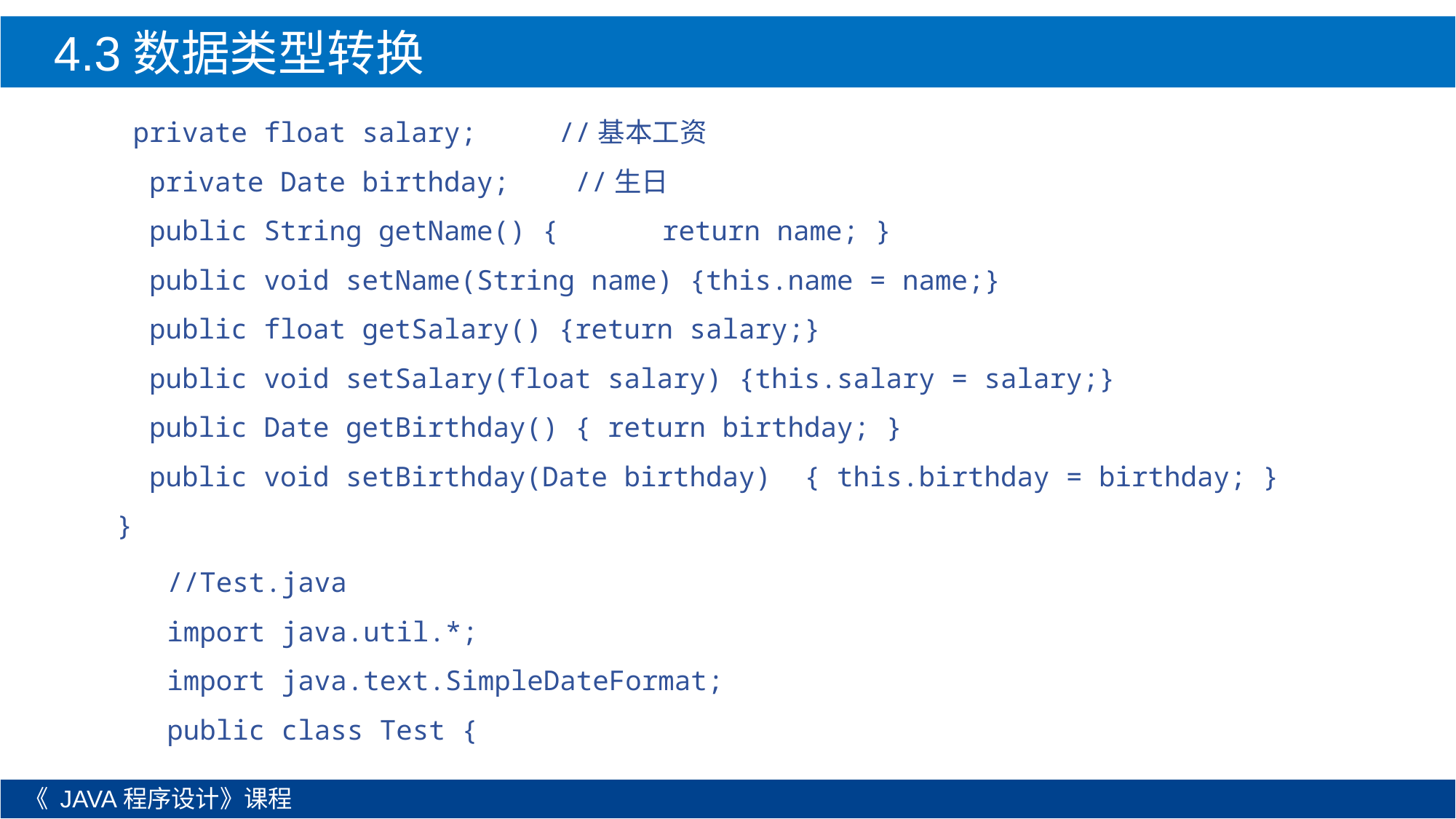

4.3数据类型转换
 private float salary;     //基本工资
  private Date birthday;    //生日
  public String getName() {	return name; }
  public void setName(String name) {this.name = name;}
  public float getSalary() {return salary;}
  public void setSalary(float salary) {this.salary = salary;}
  public Date getBirthday() { return birthday; }
  public void setBirthday(Date birthday)  { this.birthday = birthday; }
}
//Test.java
import java.util.*;
import java.text.SimpleDateFormat;
public class Test {
《 JAVA程序设计》课程